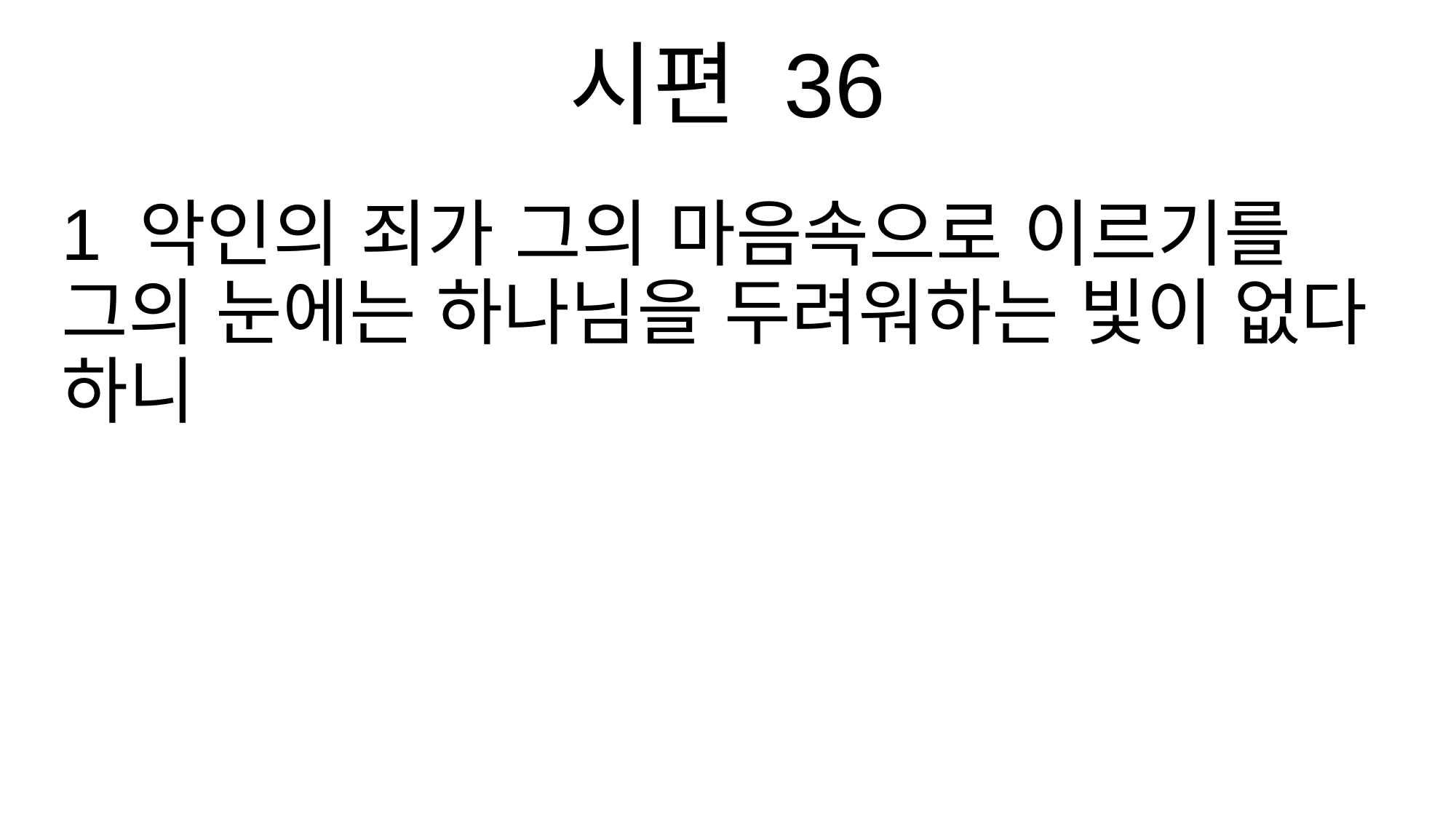

시편 36
1 악인의 죄가 그의 마음속으로 이르기를 그의 눈에는 하나님을 두려워하는 빛이 없다 하니